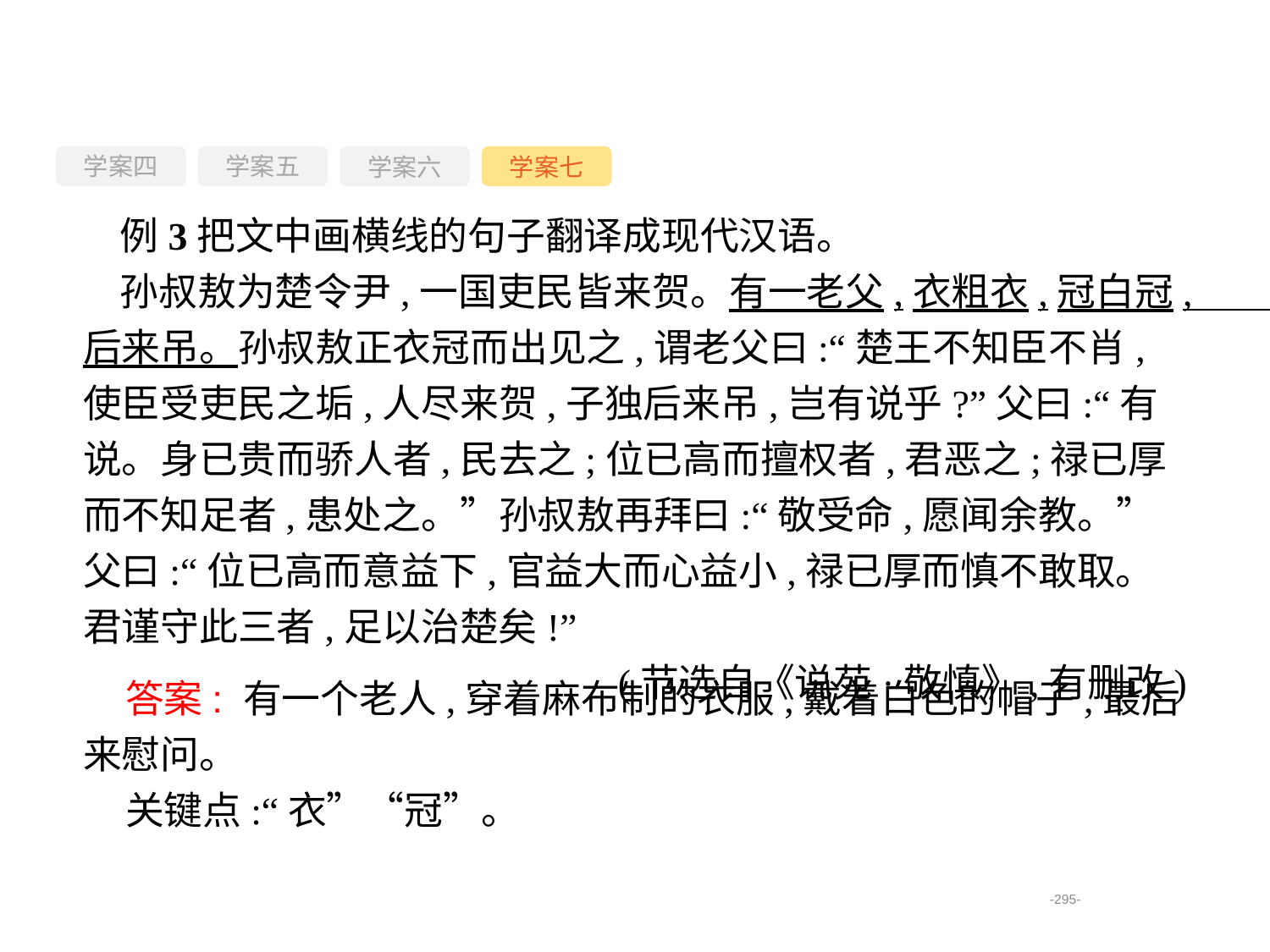

学案四
学案六
学案七
学案五
例3把文中画横线的句子翻译成现代汉语。
孙叔敖为楚令尹,一国吏民皆来贺。有一老父,衣粗衣,冠白冠,后来吊。孙叔敖正衣冠而出见之,谓老父曰:“楚王不知臣不肖,使臣受吏民之垢,人尽来贺,子独后来吊,岂有说乎?”父曰:“有说。身已贵而骄人者,民去之;位已高而擅权者,君恶之;禄已厚而不知足者,患处之。”孙叔敖再拜曰:“敬受命,愿闻余教。”父曰:“位已高而意益下,官益大而心益小,禄已厚而慎不敢取。君谨守此三者,足以治楚矣!”
(节选自《说苑·敬慎》,有删改)
答案: 有一个老人,穿着麻布制的衣服,戴着白色的帽子,最后来慰问。
关键点:“衣”“冠”。
-295-